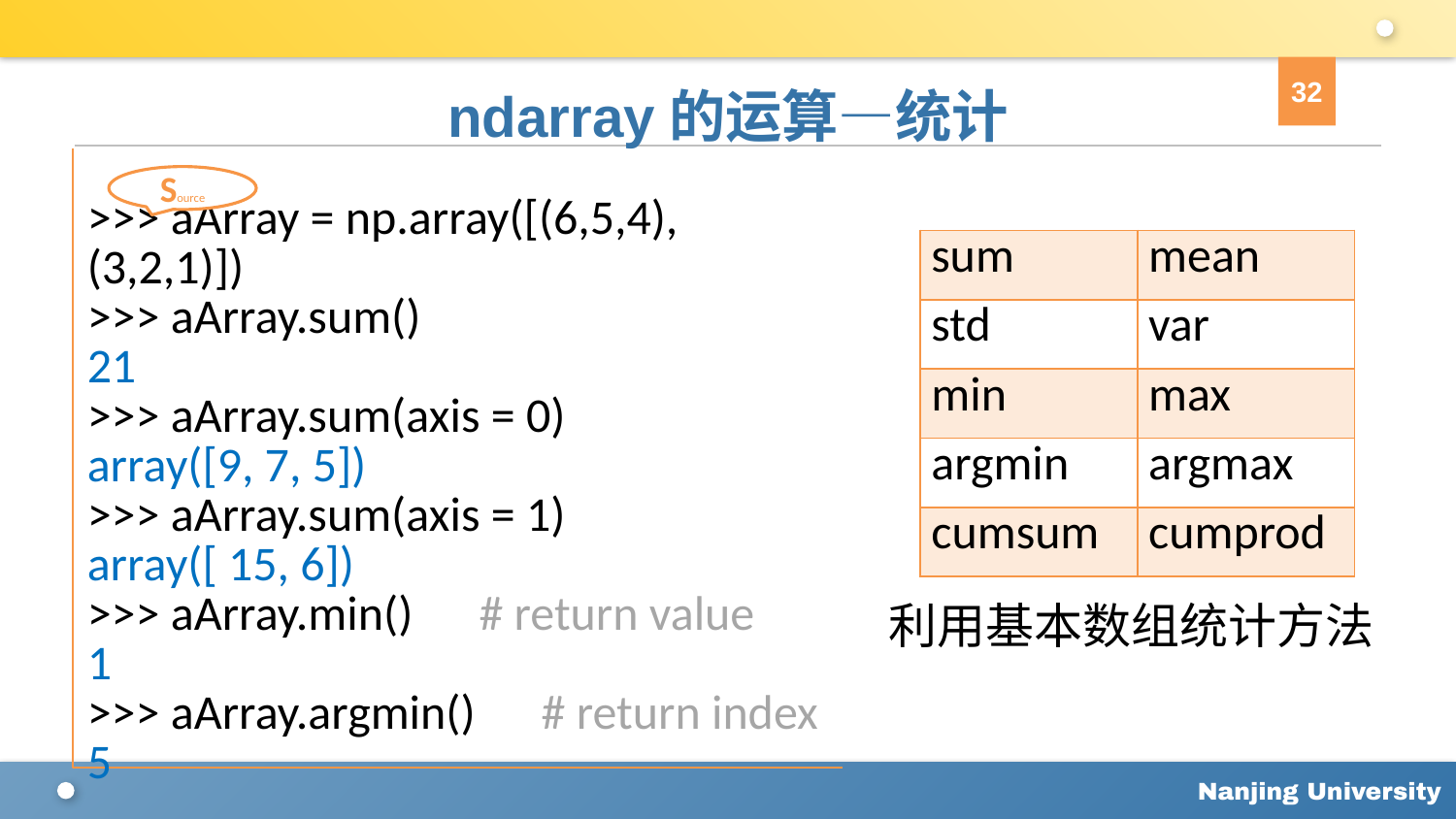

32
# ndarray的运算—统计

>>> aArray = np.array([(6,5,4),(3,2,1)])
>>> aArray.sum()
21
>>> aArray.sum(axis = 0)
array([9, 7, 5])
>>> aArray.sum(axis = 1)
array([ 15, 6])
>>> aArray.min()      # return value
1
>>> aArray.argmin()      # return index
5

Source
| sum | mean |
| --- | --- |
| std | var |
| min | max |
| argmin | argmax |
| cumsum | cumprod |
利用基本数组统计方法